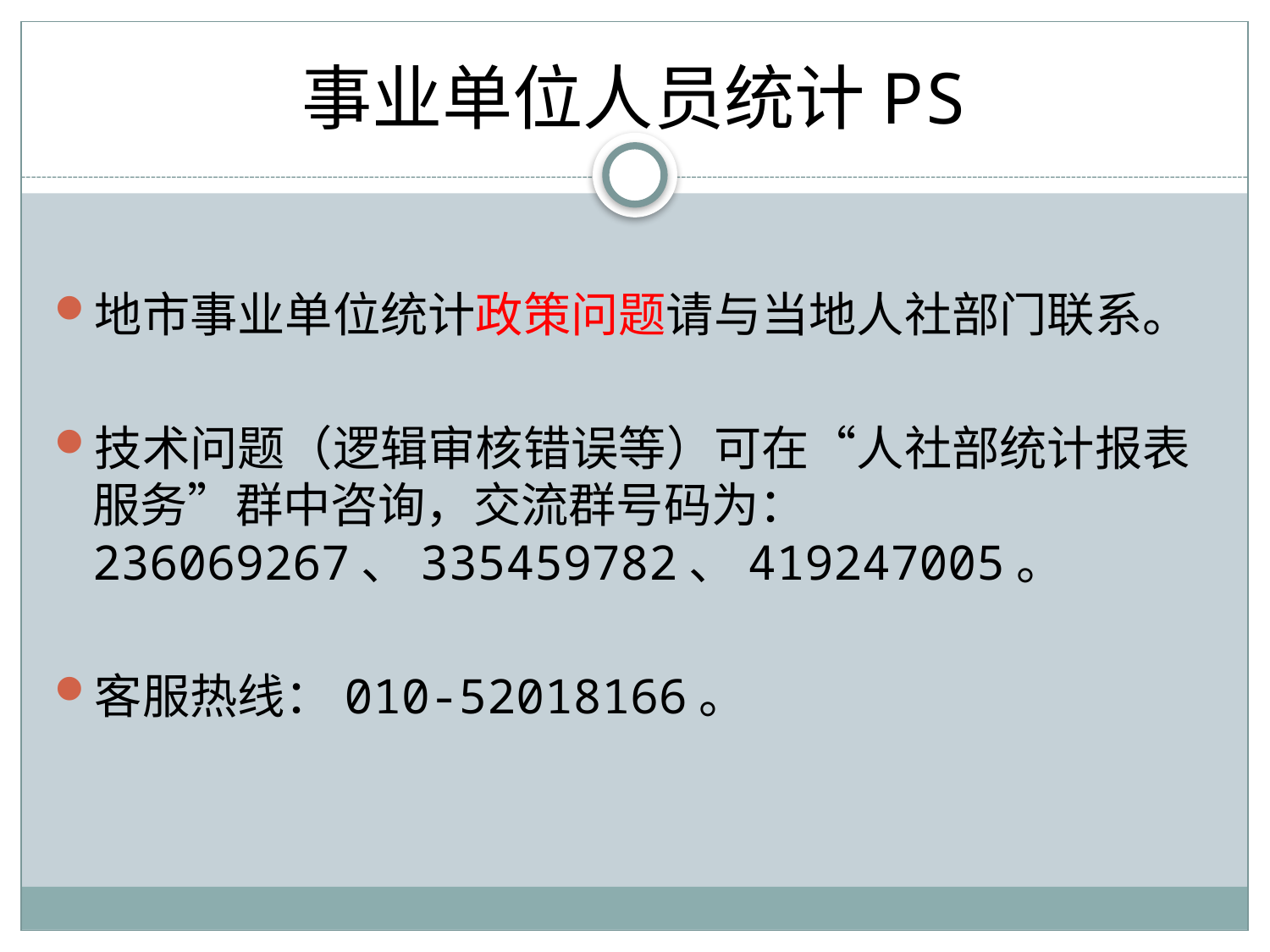

#

地市事业单位统计政策问题请与当地人社部门联系。

技术问题（逻辑审核错误等）可在“人社部统计报表服务”群中咨询，交流群号码为：236069267、335459782、419247005。

客服热线：010-52018166。